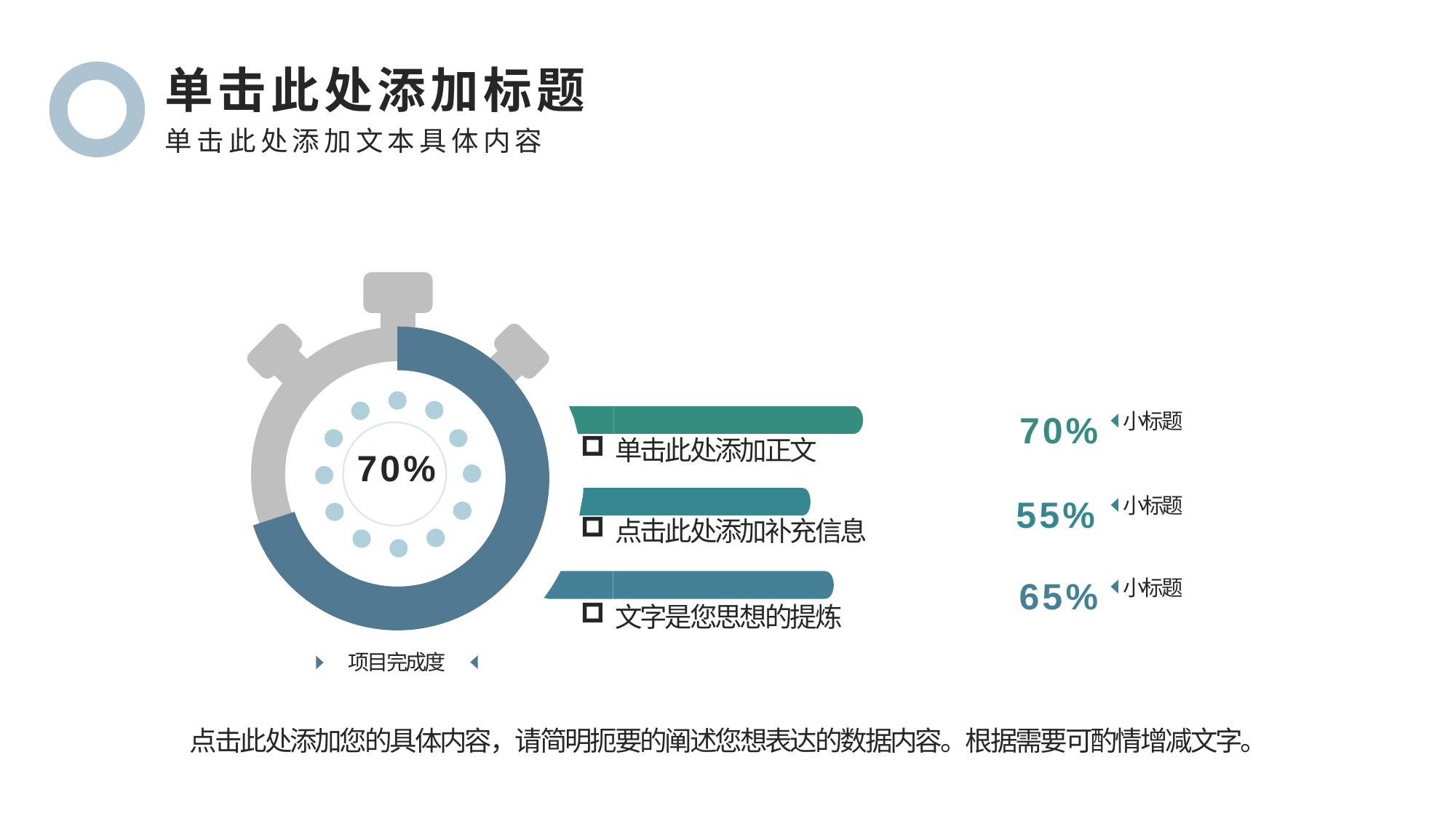

单击此处添加标题

单击此处添加文本具体内容

70%
小标题

单击此处添加正文
70%

55%
小标题

点击此处添加补充信息

65%
小标题

文字是您思想的提炼
项目完成度

点击此处添加您的具体内容，请简明扼要的阐述您想表达的数据内容。根据需要可酌情增减文字。